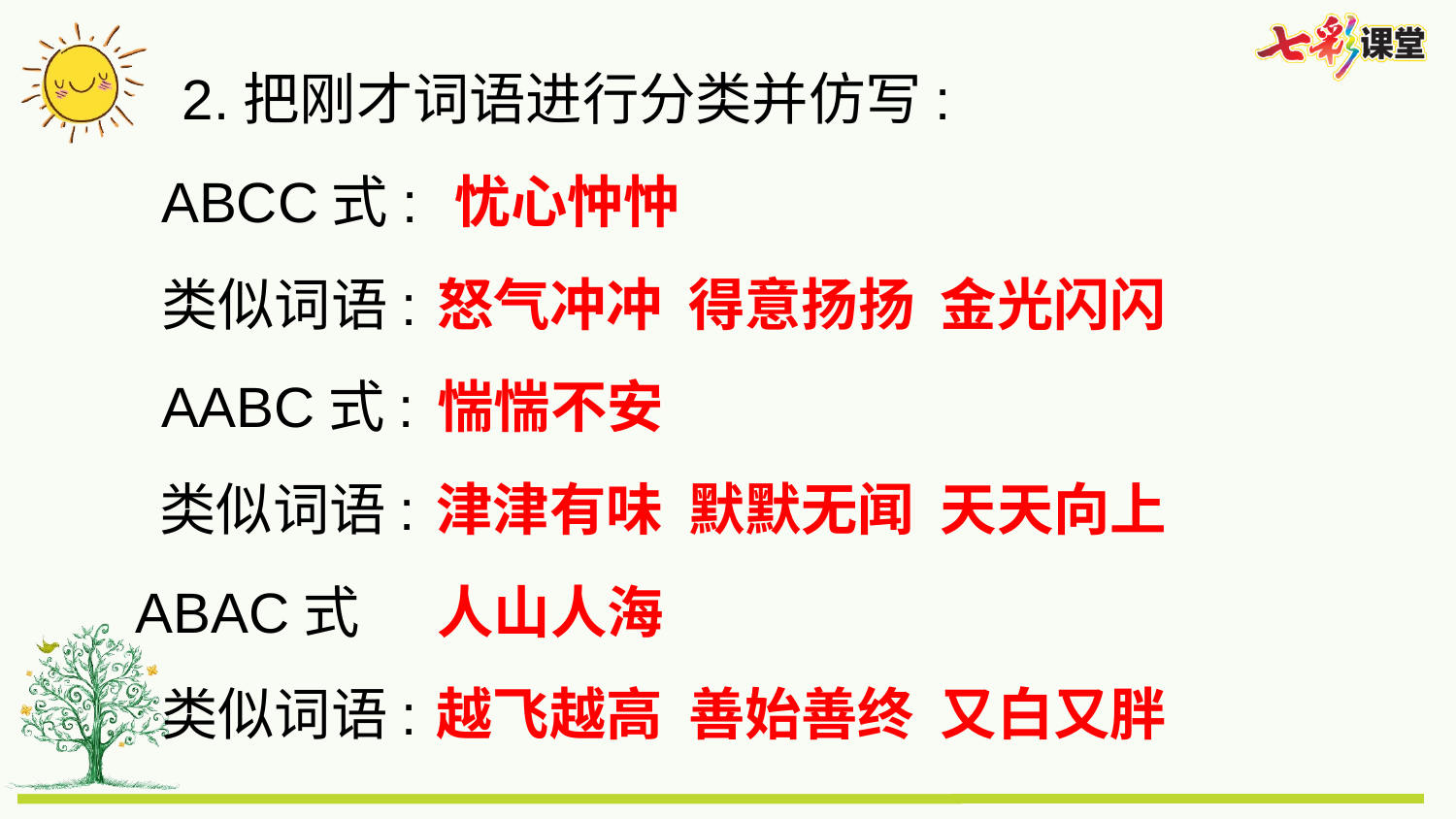

2.把刚才词语进行分类并仿写:
ABCC式:
忧心忡忡
类似词语:
怒气冲冲  得意扬扬  金光闪闪
AABC式:
惴惴不安
类似词语:
津津有味  默默无闻  天天向上
ABAC式
人山人海
类似词语:
越飞越高  善始善终  又白又胖